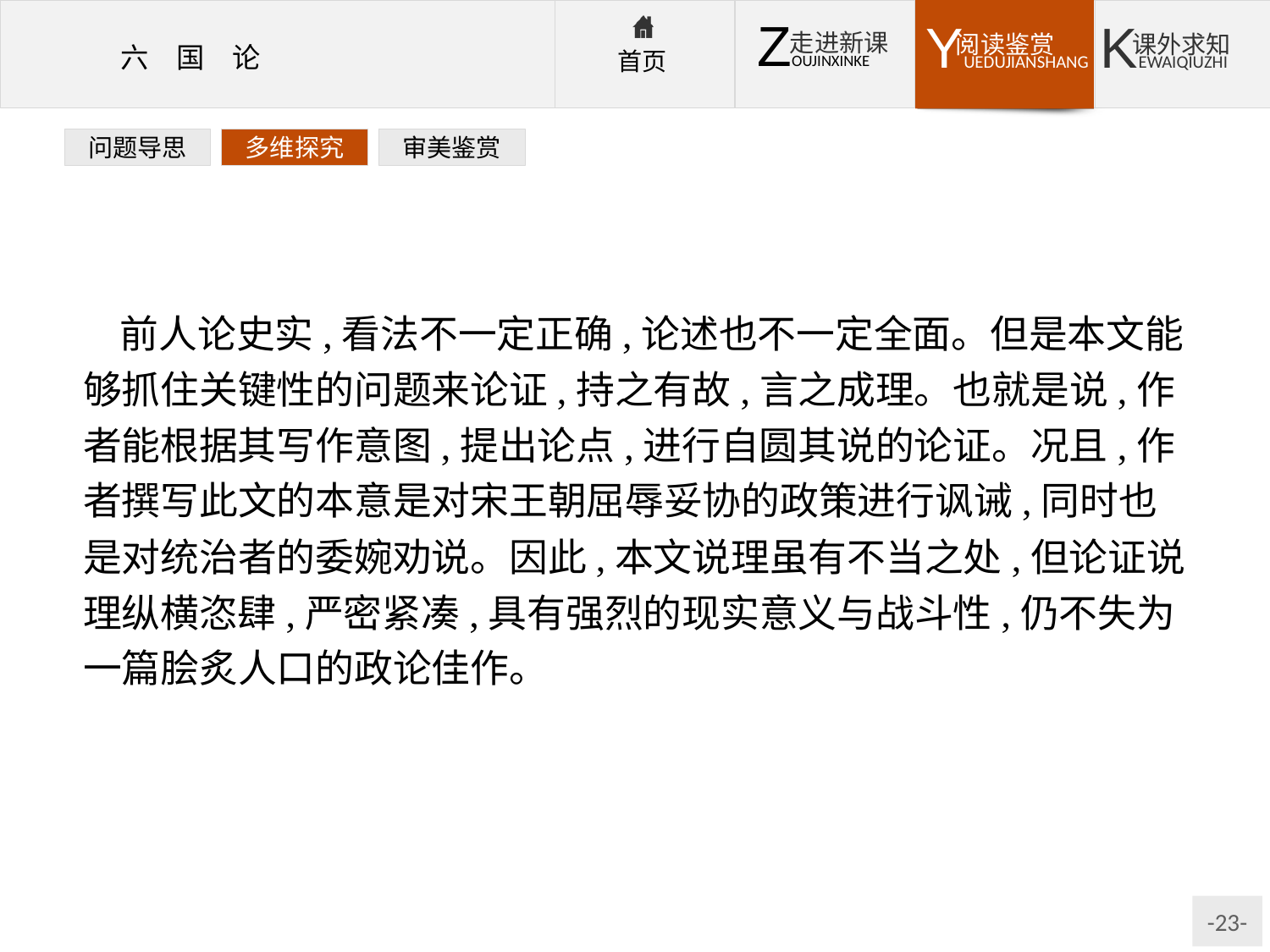

问题导思
多维探究
审美鉴赏
前人论史实,看法不一定正确,论述也不一定全面。但是本文能够抓住关键性的问题来论证,持之有故,言之成理。也就是说,作者能根据其写作意图,提出论点,进行自圆其说的论证。况且,作者撰写此文的本意是对宋王朝屈辱妥协的政策进行讽诫,同时也是对统治者的委婉劝说。因此,本文说理虽有不当之处,但论证说理纵横恣肆,严密紧凑,具有强烈的现实意义与战斗性,仍不失为一篇脍炙人口的政论佳作。